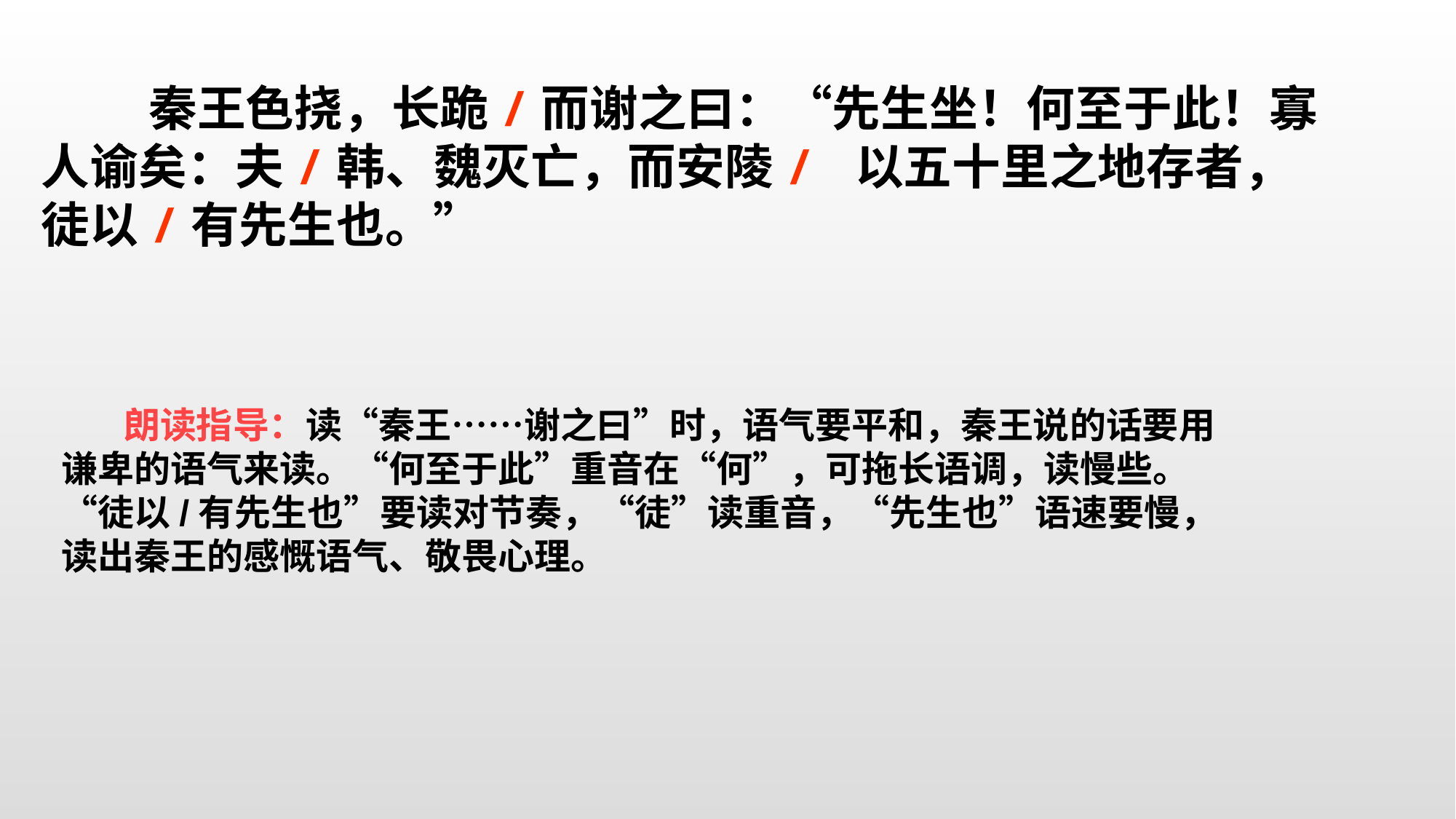

秦王色挠，长跪/而谢之曰：“先生坐！何至于此！寡人谕矣：夫/韩、魏灭亡，而安陵/ 以五十里之地存者，徒以/有先生也。”

         朗读指导：读“秦王……谢之曰”时，语气要平和，秦王说的话要用谦卑的语气来读。“何至于此”重音在“何”，可拖长语调，读慢些。“徒以/有先生也”要读对节奏，“徒”读重音，“先生也”语速要慢，读出秦王的感慨语气、敬畏心理。